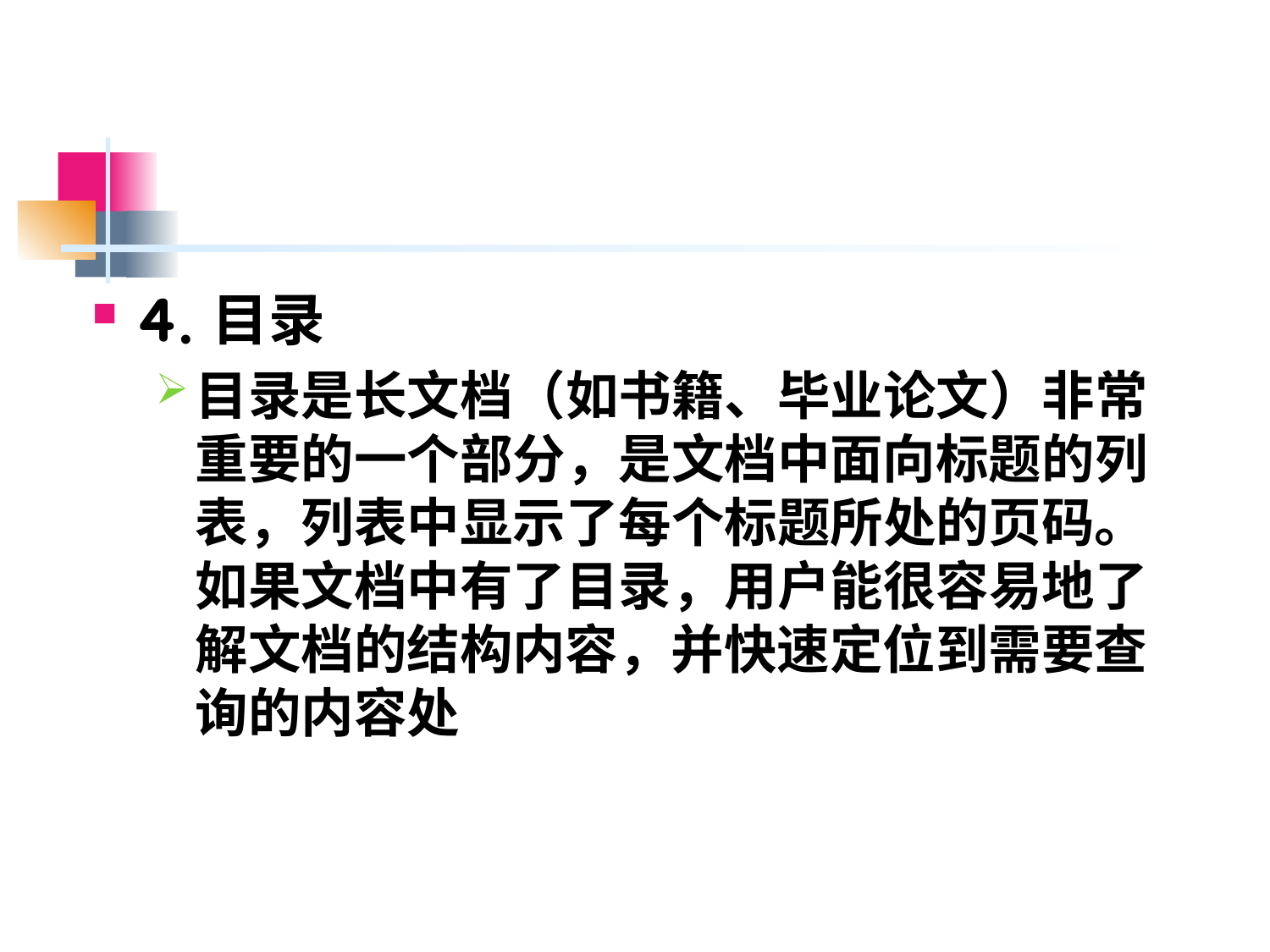

#
4.目录
目录是长文档（如书籍、毕业论文）非常重要的一个部分，是文档中面向标题的列表，列表中显示了每个标题所处的页码。如果文档中有了目录，用户能很容易地了解文档的结构内容，并快速定位到需要查询的内容处